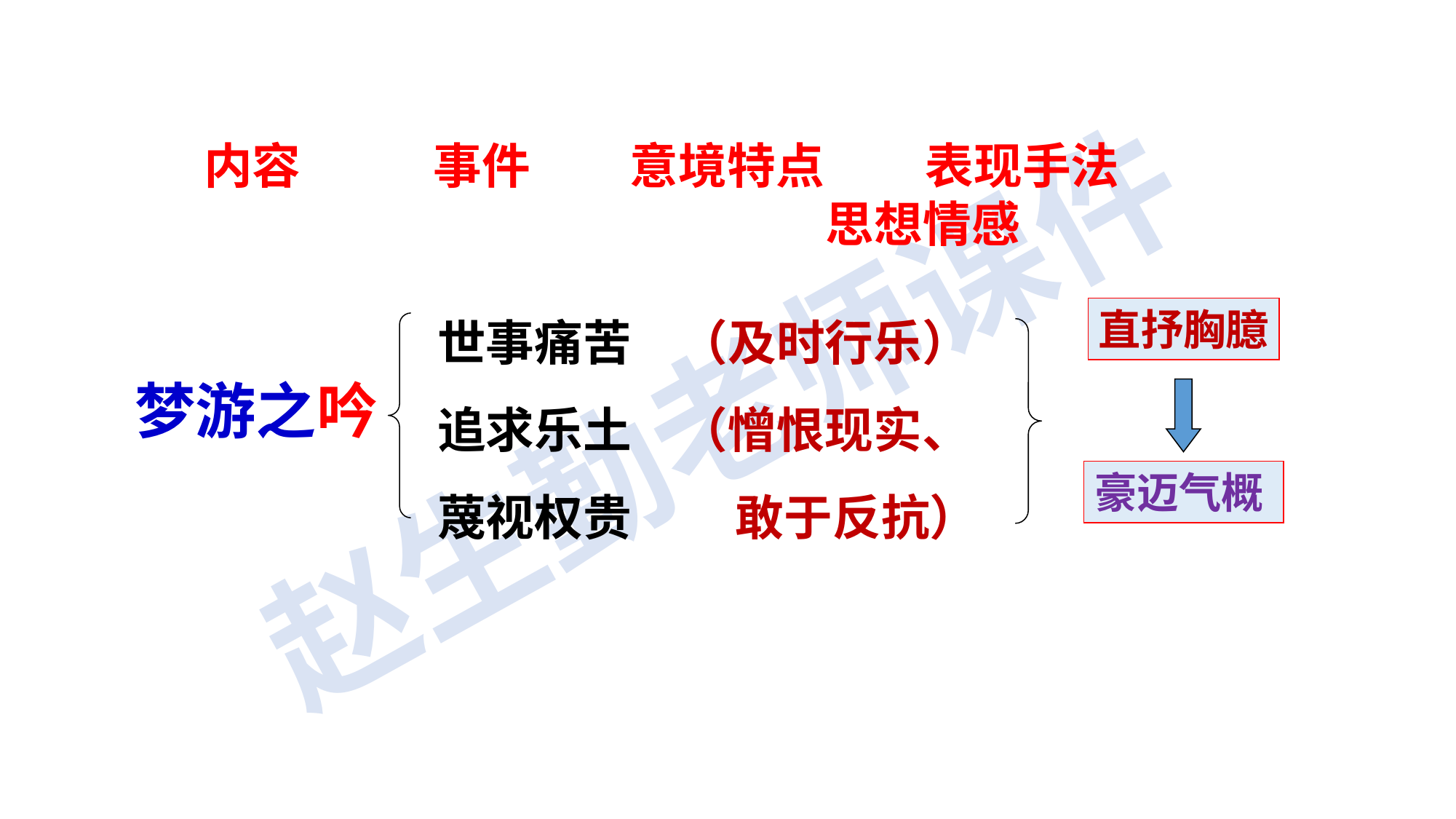

内容            事件         意境特点         表现手法
                                                       思想情感
世事痛苦
追求乐土
蔑视权贵
（及时行乐）
（憎恨现实、
    敢于反抗）
直抒胸臆

梦游之吟

豪迈气概